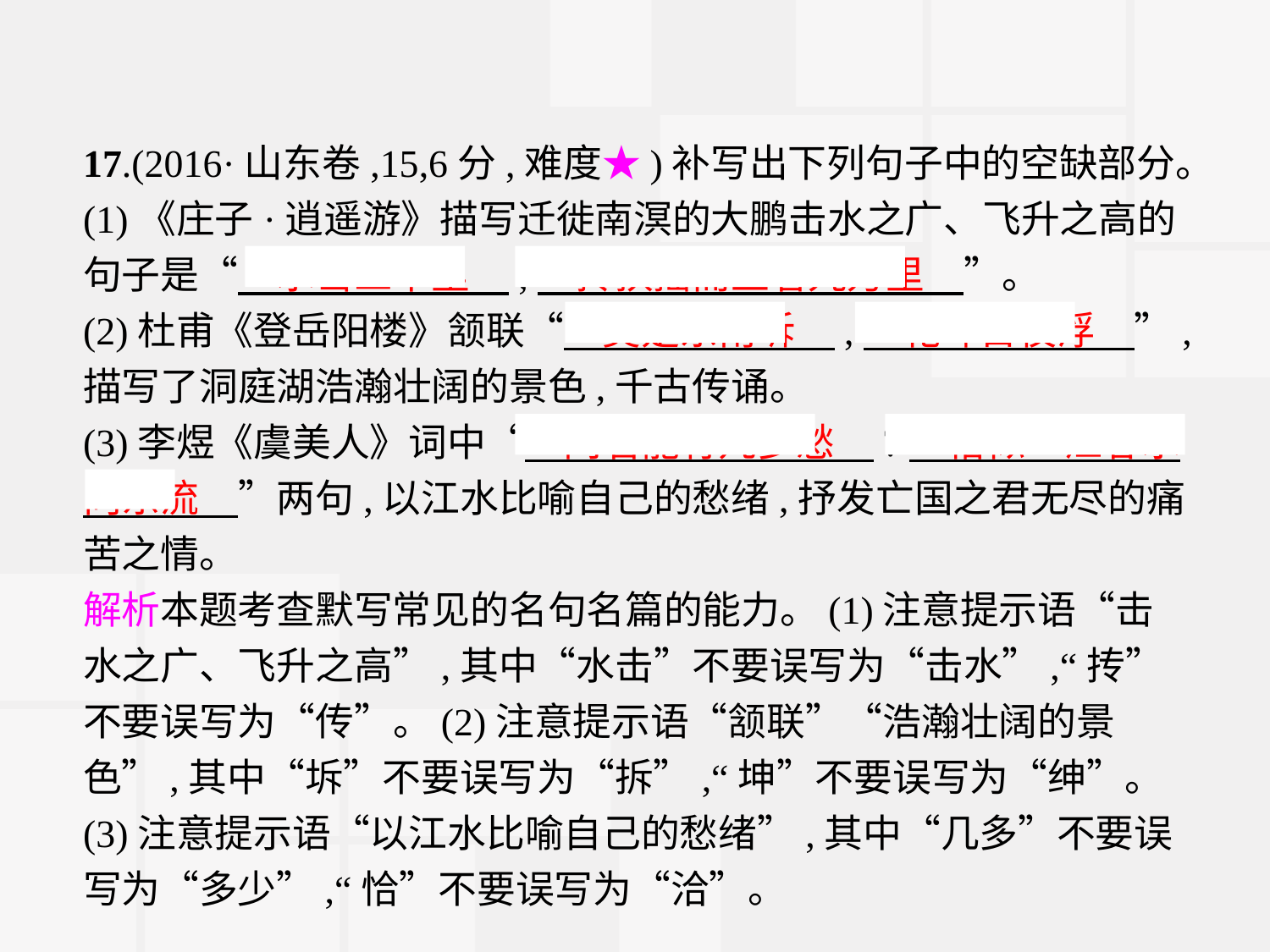

17.(2016·山东卷,15,6分,难度★)补写出下列句子中的空缺部分。
(1)《庄子·逍遥游》描写迁徙南溟的大鹏击水之广、飞升之高的句子是“　水击三千里　,　抟扶摇而上者九万里　”。
(2)杜甫《登岳阳楼》颔联“　吴楚东南坼　,　乾坤日夜浮　”,描写了洞庭湖浩瀚壮阔的景色,千古传诵。
(3)李煜《虞美人》词中“　问君能有几多愁　?　恰似一江春水向东流　”两句,以江水比喻自己的愁绪,抒发亡国之君无尽的痛苦之情。
解析本题考查默写常见的名句名篇的能力。(1)注意提示语“击水之广、飞升之高”,其中“水击”不要误写为“击水”,“抟”不要误写为“传”。(2)注意提示语“颔联”“浩瀚壮阔的景色”,其中“坼”不要误写为“拆”,“坤”不要误写为“绅”。(3)注意提示语“以江水比喻自己的愁绪”,其中“几多”不要误写为“多少”,“恰”不要误写为“洽”。